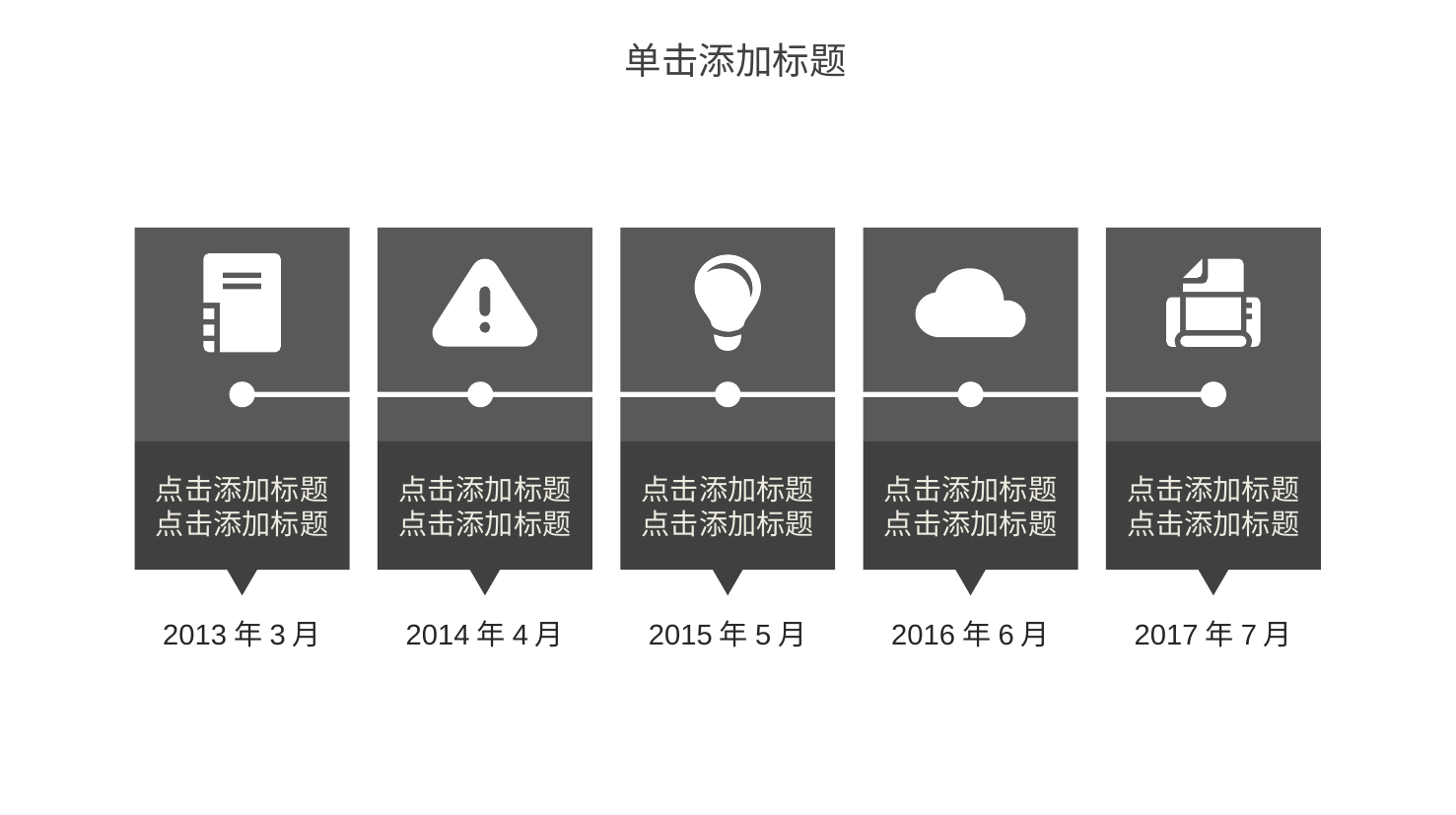

单击添加标题

点击添加标题
点击添加标题
点击添加标题
点击添加标题
点击添加标题
点击添加标题
点击添加标题
点击添加标题
点击添加标题
点击添加标题

2013年3月
2014年4月
2015年5月
2016年6月
2017年7月